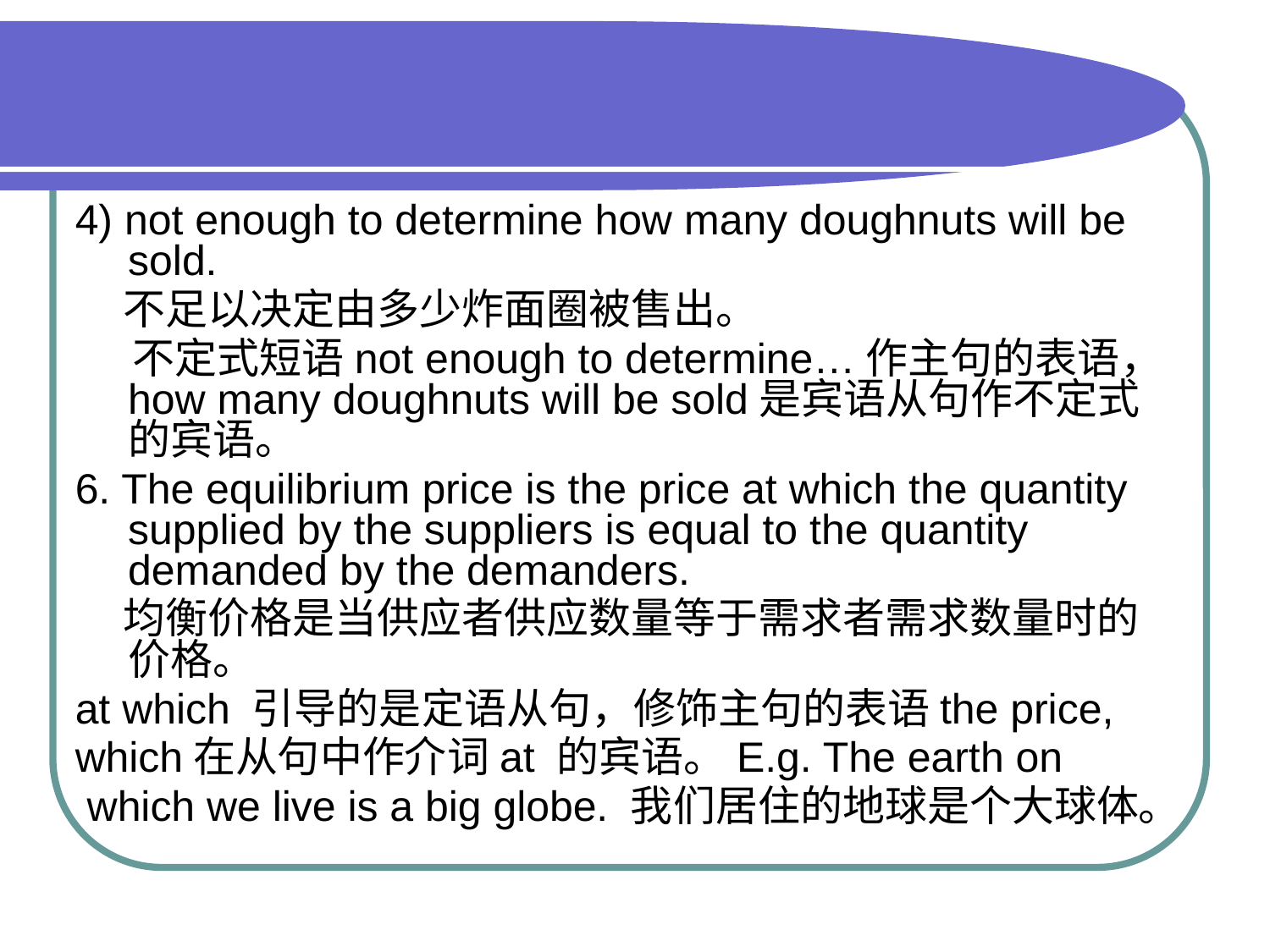

#
4) not enough to determine how many doughnuts will be sold.
    不足以决定由多少炸面圈被售出。
     不定式短语not enough to determine…作主句的表语，how many doughnuts will be sold是宾语从句作不定式的宾语。
6. The equilibrium price is the price at which the quantity supplied by the suppliers is equal to the quantity demanded by the demanders.
    均衡价格是当供应者供应数量等于需求者需求数量时的价格。
at which 引导的是定语从句，修饰主句的表语the price,
which在从句中作介词at 的宾语。E.g. The earth on
 which we live is a big globe. 我们居住的地球是个大球体。